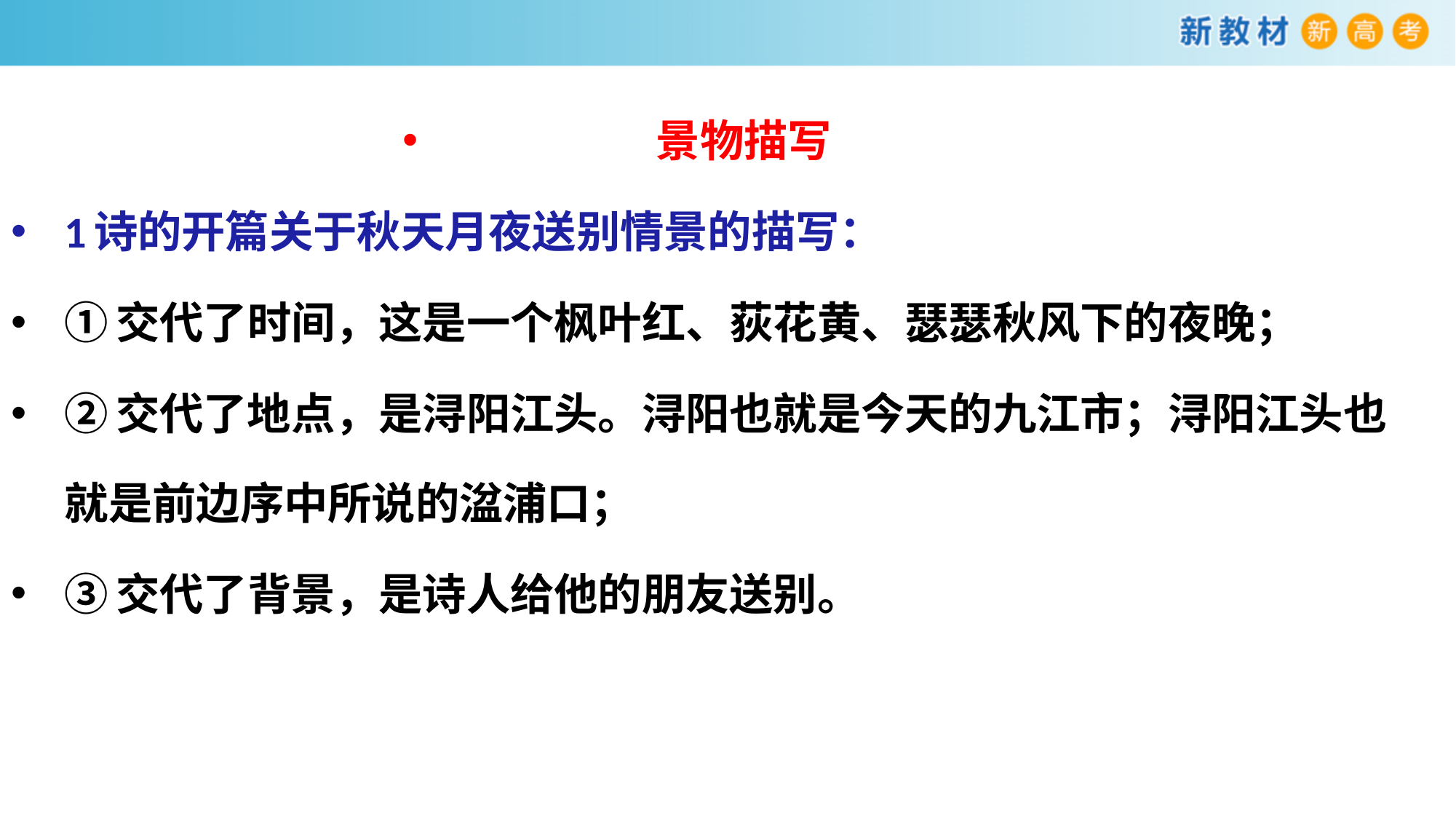

景物描写
1诗的开篇关于秋天月夜送别情景的描写：
①交代了时间，这是一个枫叶红、荻花黄、瑟瑟秋风下的夜晚；
②交代了地点，是浔阳江头。浔阳也就是今天的九江市；浔阳江头也就是前边序中所说的湓浦口；
③交代了背景，是诗人给他的朋友送别。